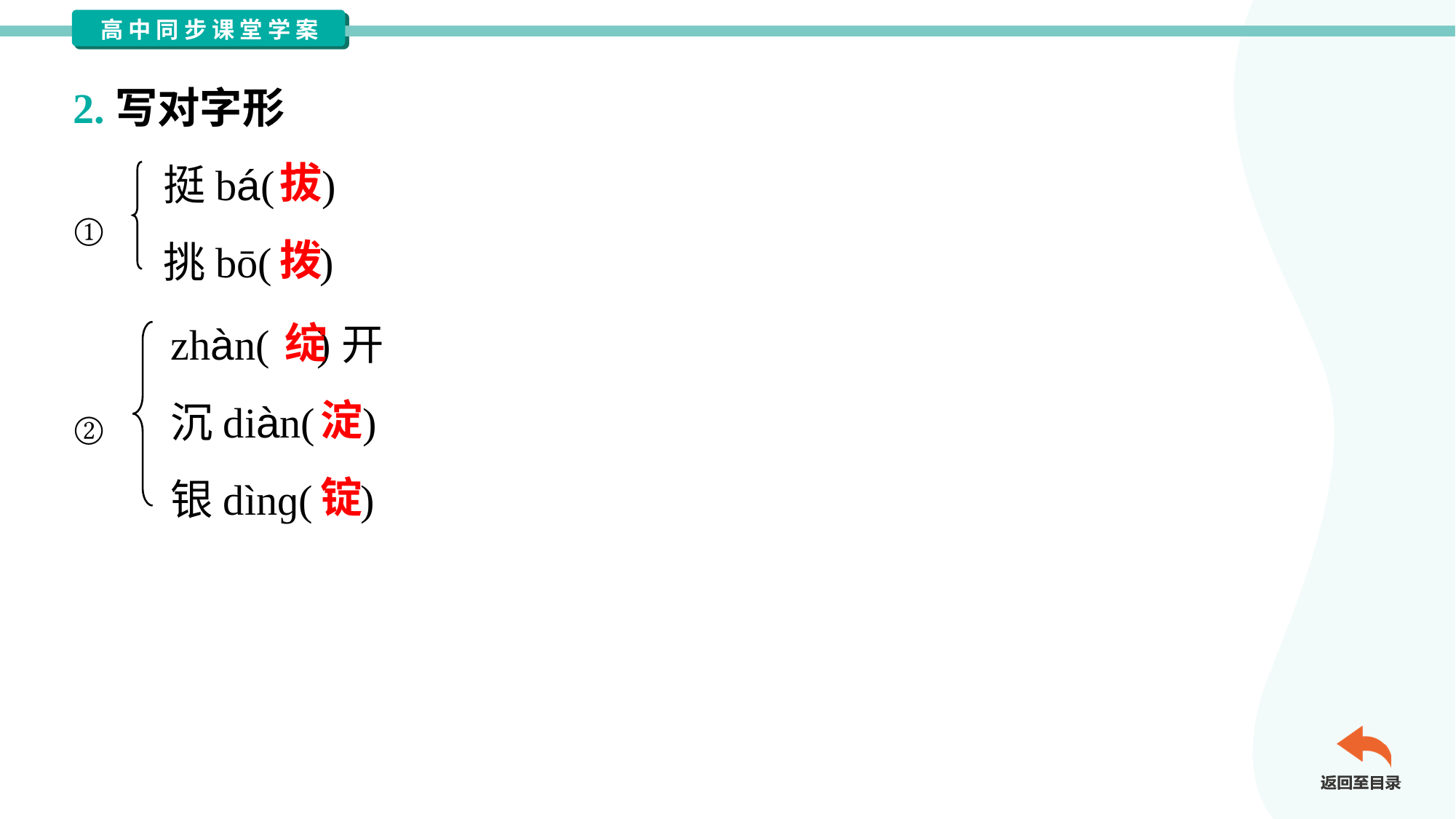

2.写对字形
挺bá(    )
挑bō(    )
拔

①

拨
zhàn(    )开
沉diàn(    )
银dìnɡ(    )
绽

淀
②

锭